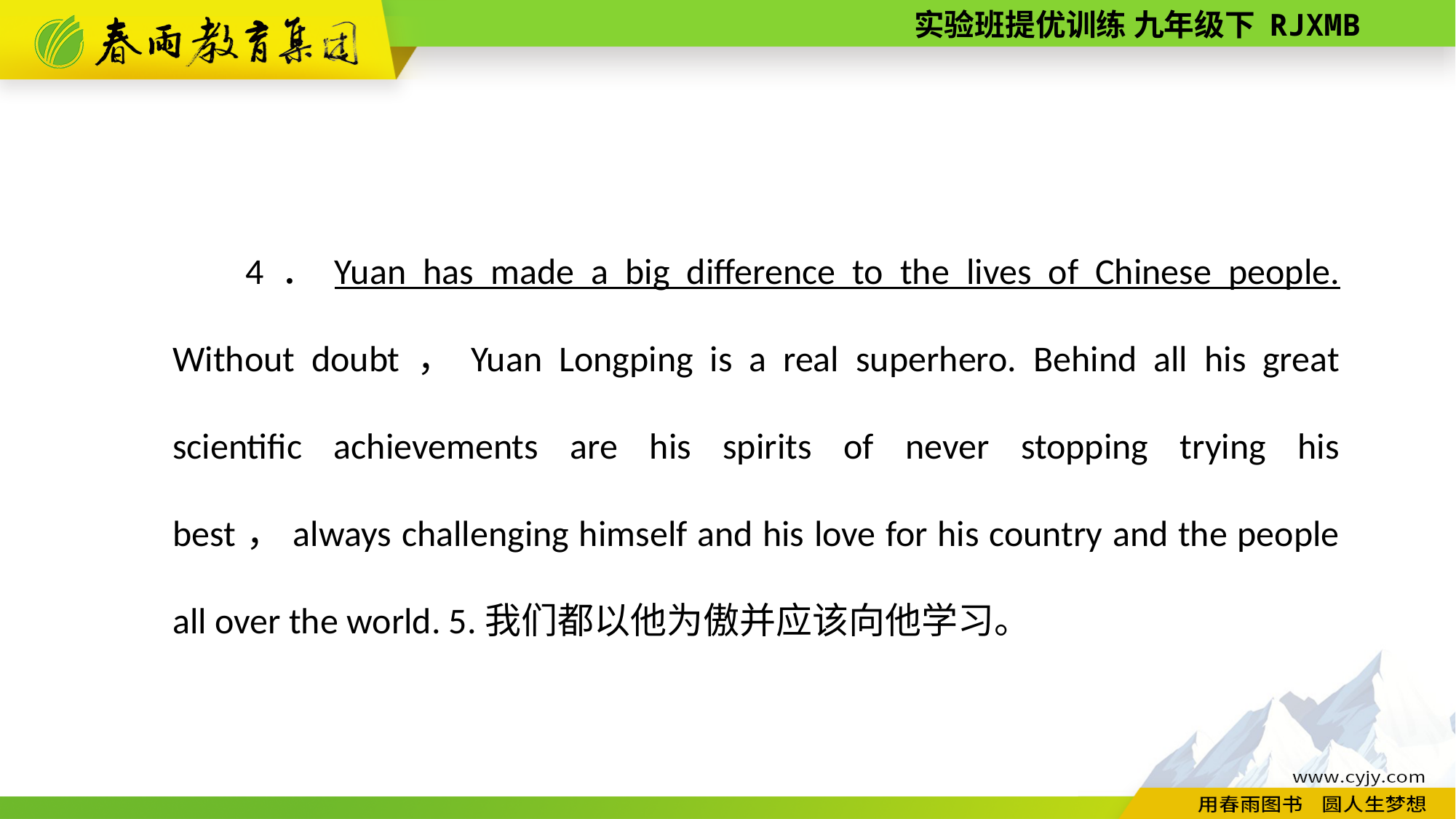

4．Yuan has made a big difference to the lives of Chinese people. Without doubt，Yuan Longping is a real superhero. Behind all his great scientific achievements are his spirits of never stopping trying his best，always challenging himself and his love for his country and the people all over the world. 5.我们都以他为傲并应该向他学习。